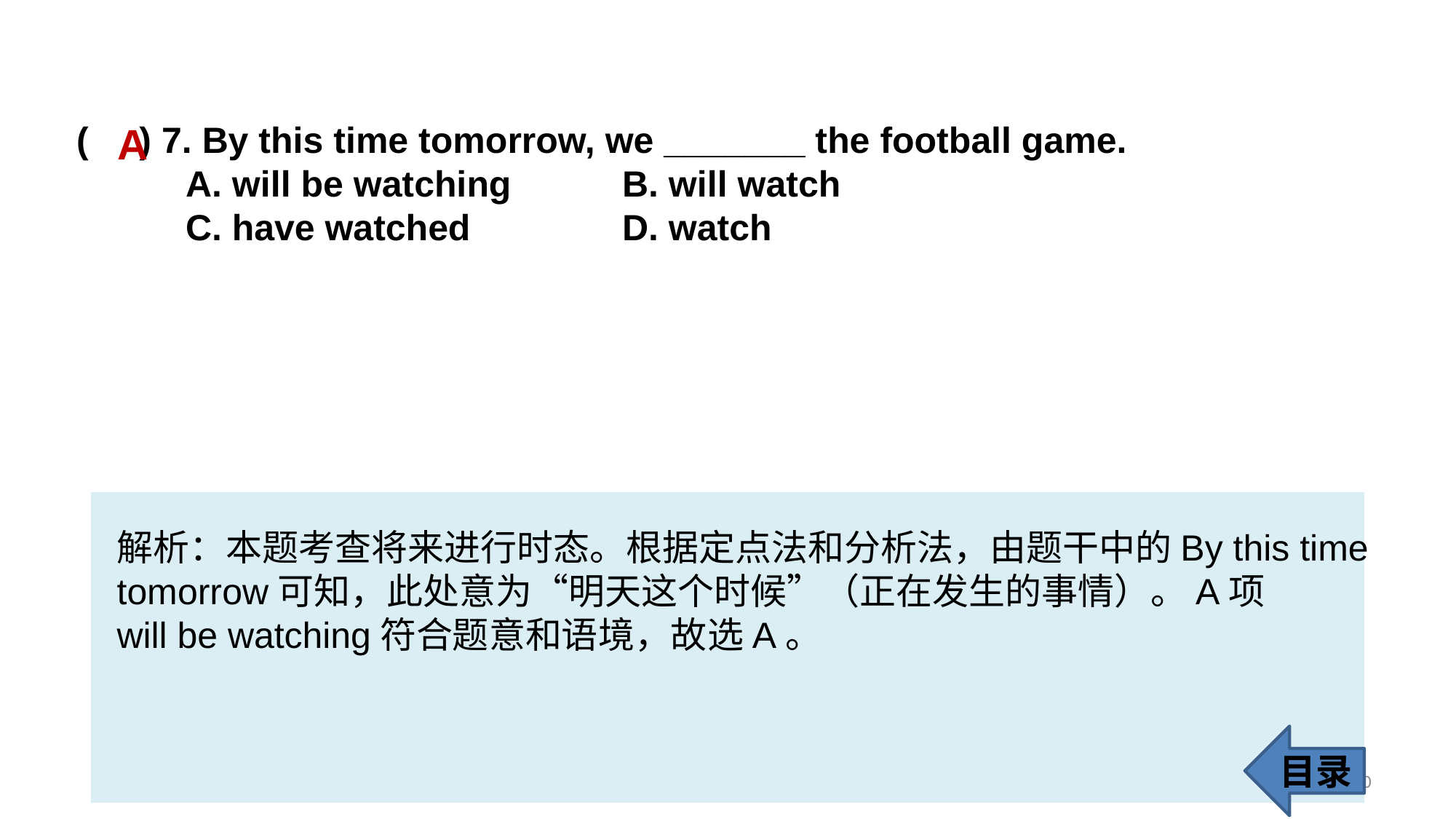

(     ) 7. By this time tomorrow, we _______ the football game.
	A. will be watching 	B. will watch
	C. have watched 		D. watch
A

解析：本题考查将来进行时态。根据定点法和分析法，由题干中的By this time tomorrow可知，此处意为“明天这个时候”（正在发生的事情）。A项
will be watching符合题意和语境，故选A。
目录
70